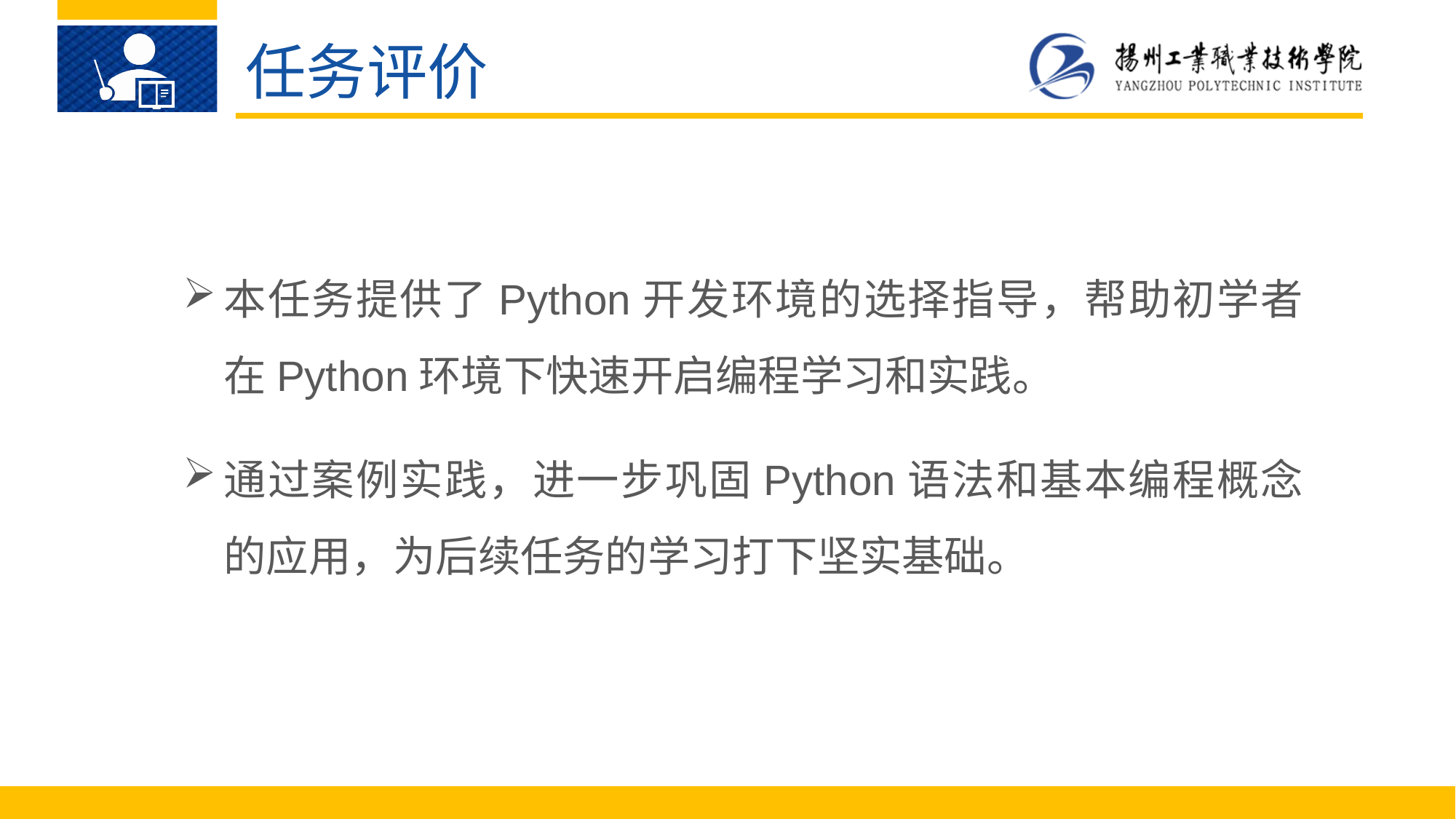

任务评价
本任务提供了Python开发环境的选择指导，帮助初学者在Python环境下快速开启编程学习和实践。

通过案例实践，进一步巩固Python语法和基本编程概念的应用，为后续任务的学习打下坚实基础。